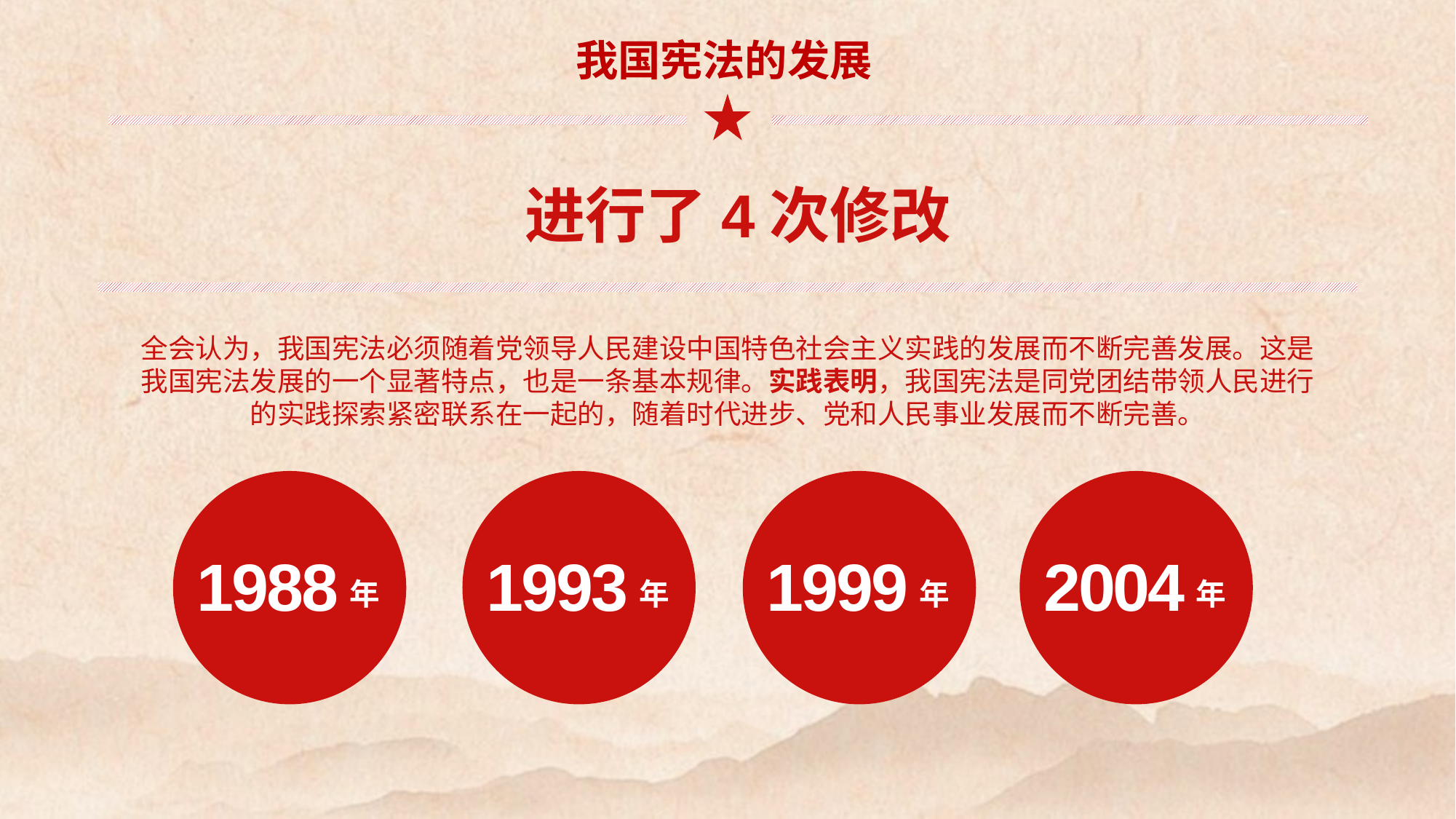

我国宪法的发展

进行了4次修改

全会认为，我国宪法必须随着党领导人民建设中国特色社会主义实践的发展而不断完善发展。这是我国宪法发展的一个显著特点，也是一条基本规律。实践表明，我国宪法是同党团结带领人民进行的实践探索紧密联系在一起的，随着时代进步、党和人民事业发展而不断完善。

1988
年

1993
年

1999
年

2004
年